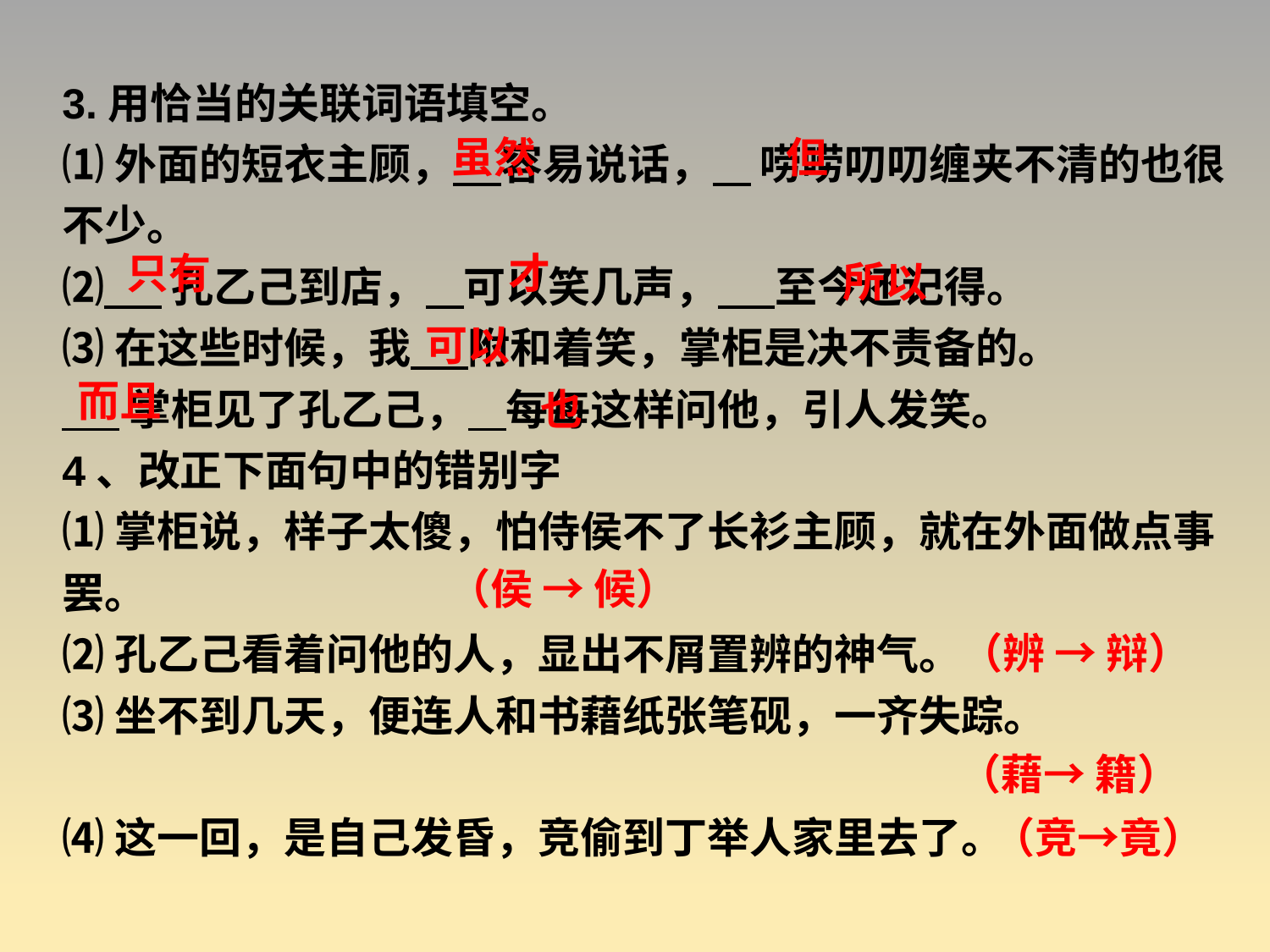

3.用恰当的关联词语填空。
⑴外面的短衣主顾，     容易说话，     唠唠叨叨缠夹不清的也很不少。
⑵      孔乙己到店，    可以笑几声，      至今还记得。
⑶在这些时候，我      附和着笑，掌柜是决不责备的。
      掌柜见了孔乙己，    每每这样问他，引人发笑。
4、改正下面句中的错别字
⑴掌柜说，样子太傻，怕侍侯不了长衫主顾，就在外面做点事罢。
⑵孔乙己看着问他的人，显出不屑置辨的神气。
⑶坐不到几天，便连人和书藉纸张笔砚，一齐失踪。

⑷这一回，是自己发昏，竞偷到丁举人家里去了。
虽然
但
只有
才
所以
可以
而且
也
（侯 → 候）
（辨 → 辩）
（藉→ 籍）
（竞→竟）